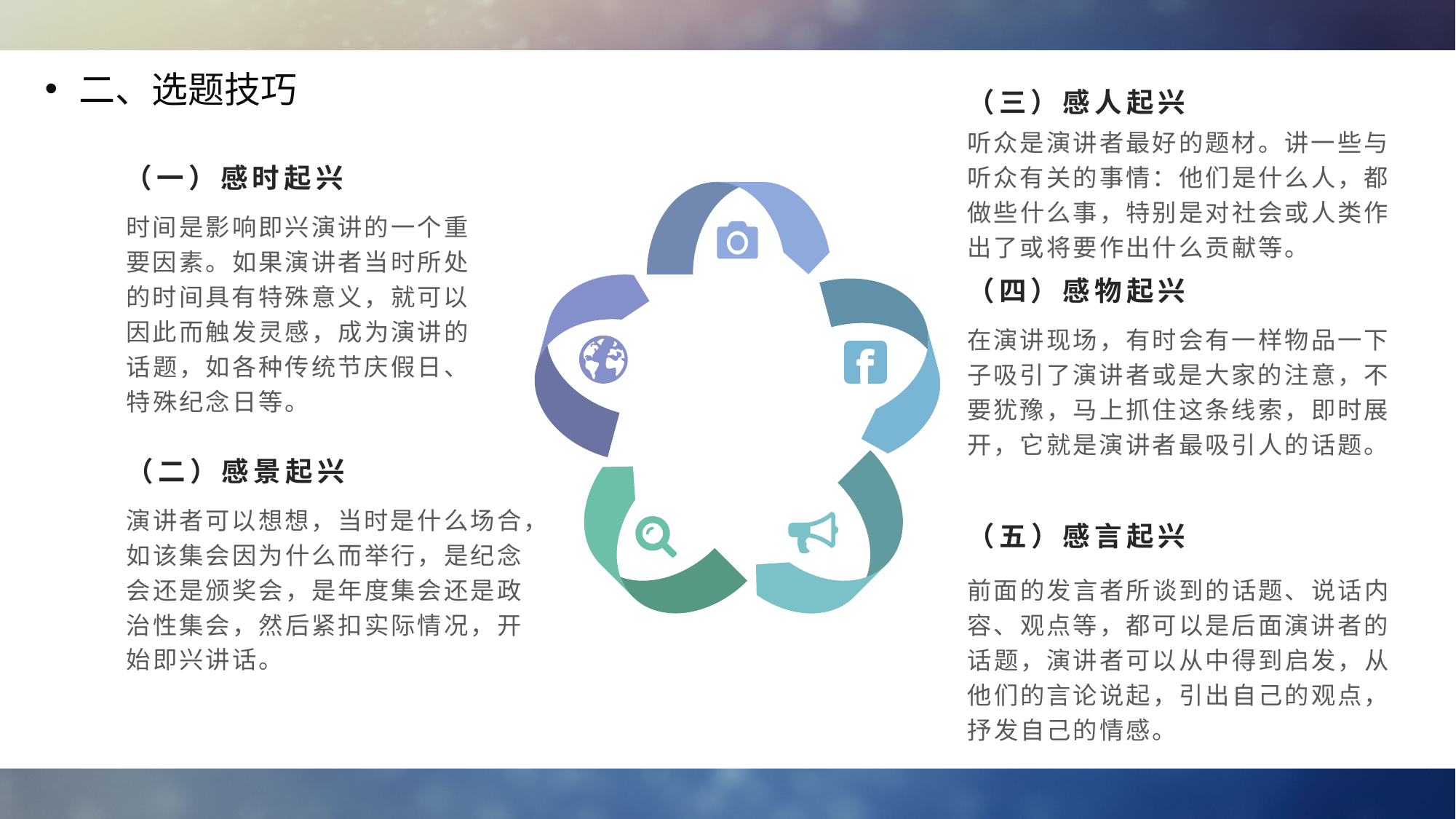

二、选题技巧
（三）感人起兴
听众是演讲者最好的题材。讲一些与听众有关的事情：他们是什么人，都做些什么事，特别是对社会或人类作出了或将要作出什么贡献等。
（一）感时起兴

时间是影响即兴演讲的一个重要因素。如果演讲者当时所处的时间具有特殊意义，就可以因此而触发灵感，成为演讲的话题，如各种传统节庆假日、特殊纪念日等。

（四）感物起兴

在演讲现场，有时会有一样物品一下子吸引了演讲者或是大家的注意，不要犹豫，马上抓住这条线索，即时展开，它就是演讲者最吸引人的话题。

（二）感景起兴
演讲者可以想想，当时是什么场合，如该集会因为什么而举行，是纪念会还是颁奖会，是年度集会还是政治性集会，然后紧扣实际情况，开始即兴讲话。

（五）感言起兴

前面的发言者所谈到的话题、说话内容、观点等，都可以是后面演讲者的话题，演讲者可以从中得到启发，从他们的言论说起，引出自己的观点，抒发自己的情感。